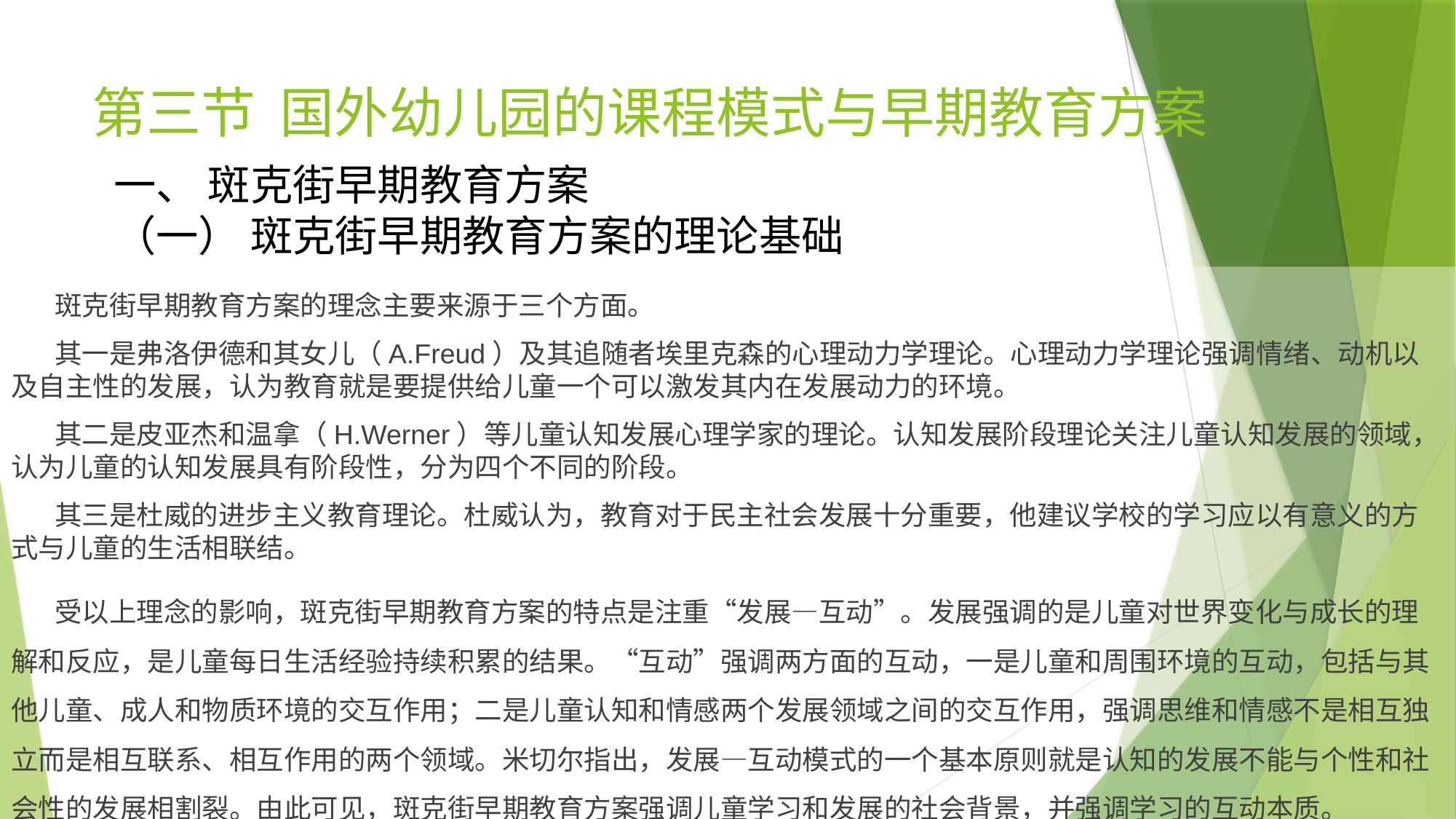

# 第三节  国外幼儿园的课程模式与早期教育方案
一、 斑克街早期教育方案
（一） 斑克街早期教育方案的理论基础
      斑克街早期教育方案的理念主要来源于三个方面。
      其一是弗洛伊德和其女儿（A.Freud）及其追随者埃里克森的心理动力学理论。心理动力学理论强调情绪、动机以及自主性的发展，认为教育就是要提供给儿童一个可以激发其内在发展动力的环境。
      其二是皮亚杰和温拿（H.Werner）等儿童认知发展心理学家的理论。认知发展阶段理论关注儿童认知发展的领域，认为儿童的认知发展具有阶段性，分为四个不同的阶段。
      其三是杜威的进步主义教育理论。杜威认为，教育对于民主社会发展十分重要，他建议学校的学习应以有意义的方式与儿童的生活相联结。
      受以上理念的影响，斑克街早期教育方案的特点是注重“发展—互动”。发展强调的是儿童对世界变化与成长的理解和反应，是儿童每日生活经验持续积累的结果。“互动”强调两方面的互动，一是儿童和周围环境的互动，包括与其他儿童、成人和物质环境的交互作用；二是儿童认知和情感两个发展领域之间的交互作用，强调思维和情感不是相互独立而是相互联系、相互作用的两个领域。米切尔指出，发展—互动模式的一个基本原则就是认知的发展不能与个性和社会性的发展相割裂。由此可见，斑克街早期教育方案强调儿童学习和发展的社会背景，并强调学习的互动本质。